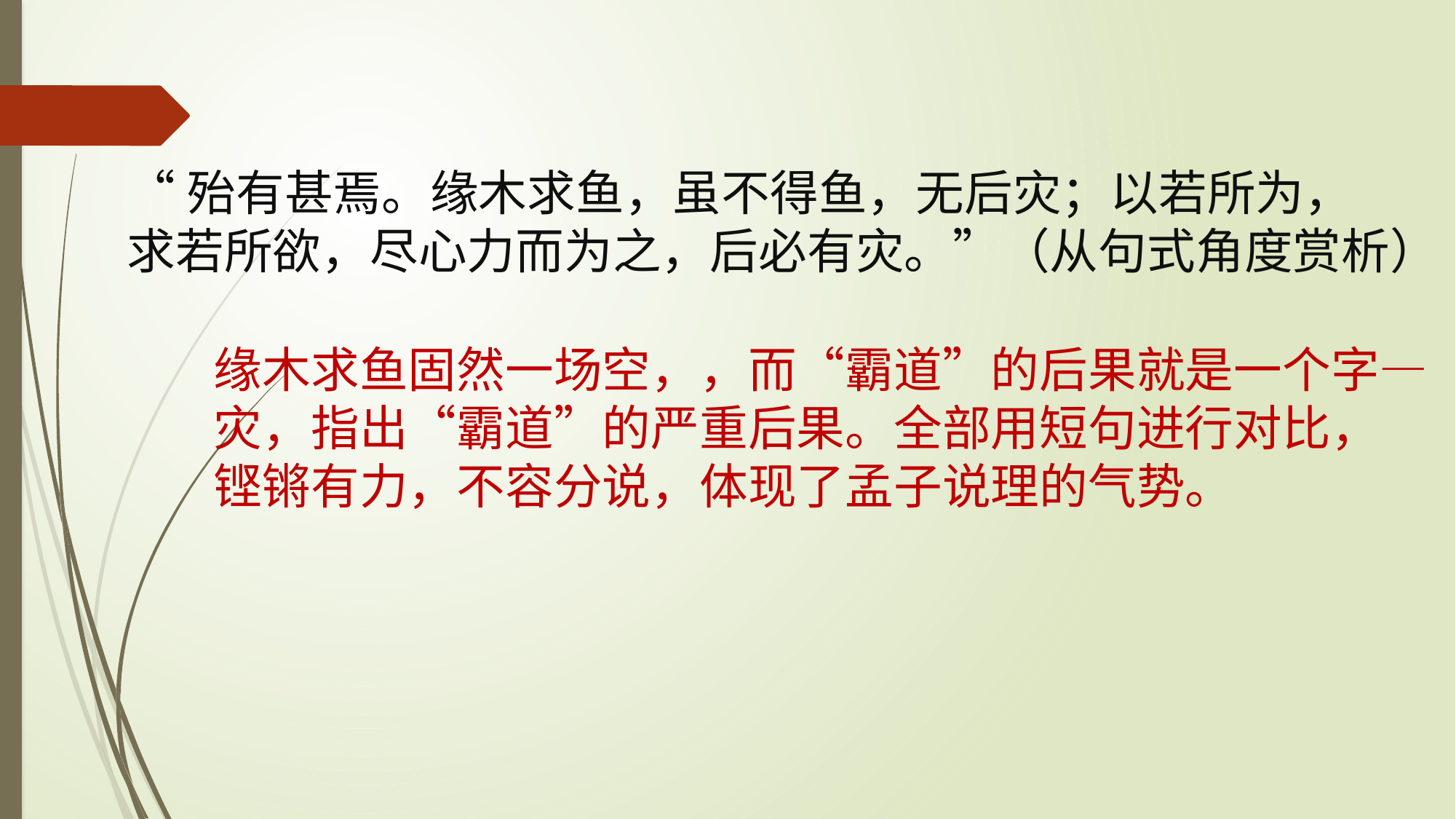

“殆有甚焉。缘木求鱼，虽不得鱼，无后灾；以若所为，
求若所欲，尽心力而为之，后必有灾。”（从句式角度赏析）
缘木求鱼固然一场空，，而“霸道”的后果就是一个字—
灾，指出“霸道”的严重后果。全部用短句进行对比，
铿锵有力，不容分说，体现了孟子说理的气势。